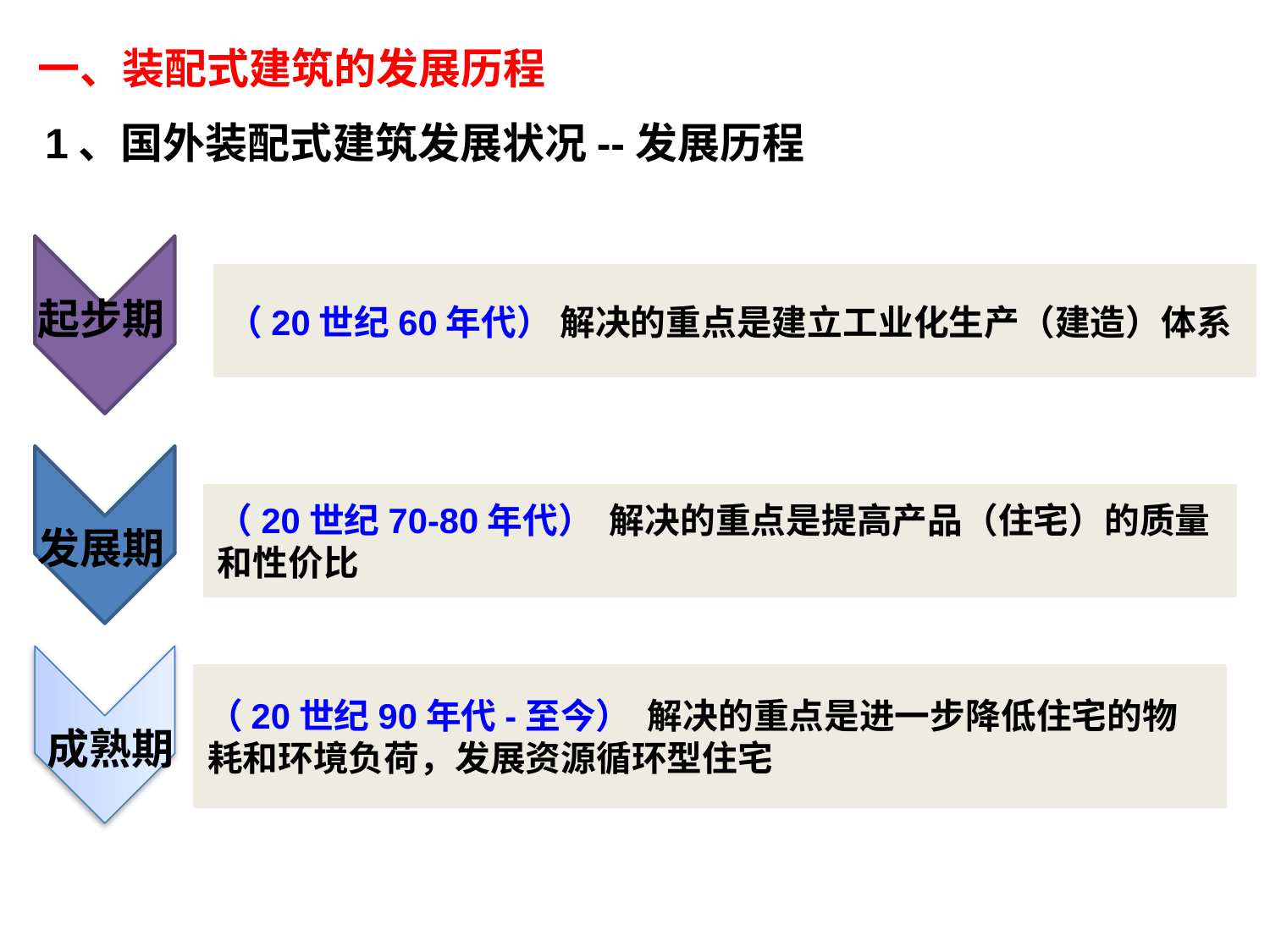

一、装配式建筑的发展历程
1、国外装配式建筑发展状况--发展历程

（20世纪60年代） 解决的重点是建立工业化生产（建造）体系
起步期

（20世纪70-80年代）  解决的重点是提高产品（住宅）的质量和性价比
发展期

（20世纪90年代-至今）  解决的重点是进一步降低住宅的物耗和环境负荷，发展资源循环型住宅
成熟期